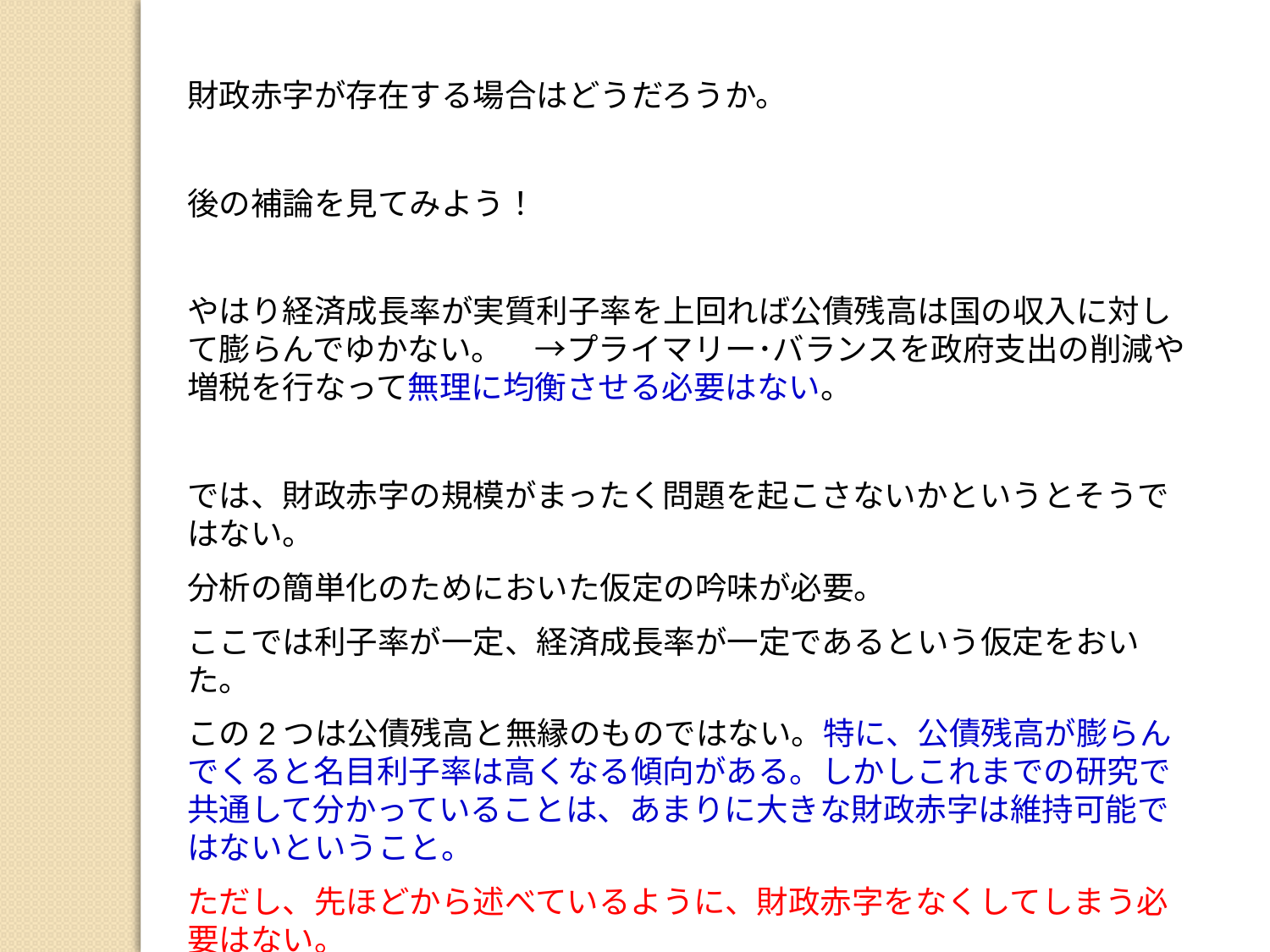

財政赤字が存在する場合はどうだろうか。

後の補論を見てみよう！

やはり経済成長率が実質利子率を上回れば公債残高は国の収入に対して膨らんでゆかない。　→プライマリー･バランスを政府支出の削減や増税を行なって無理に均衡させる必要はない。

では、財政赤字の規模がまったく問題を起こさないかというとそうではない。
分析の簡単化のためにおいた仮定の吟味が必要。
ここでは利子率が一定、経済成長率が一定であるという仮定をおいた。
この2つは公債残高と無縁のものではない。特に、公債残高が膨らんでくると名目利子率は高くなる傾向がある。しかしこれまでの研究で共通して分かっていることは、あまりに大きな財政赤字は維持可能ではないということ。
ただし、先ほどから述べているように、財政赤字をなくしてしまう必要はない。